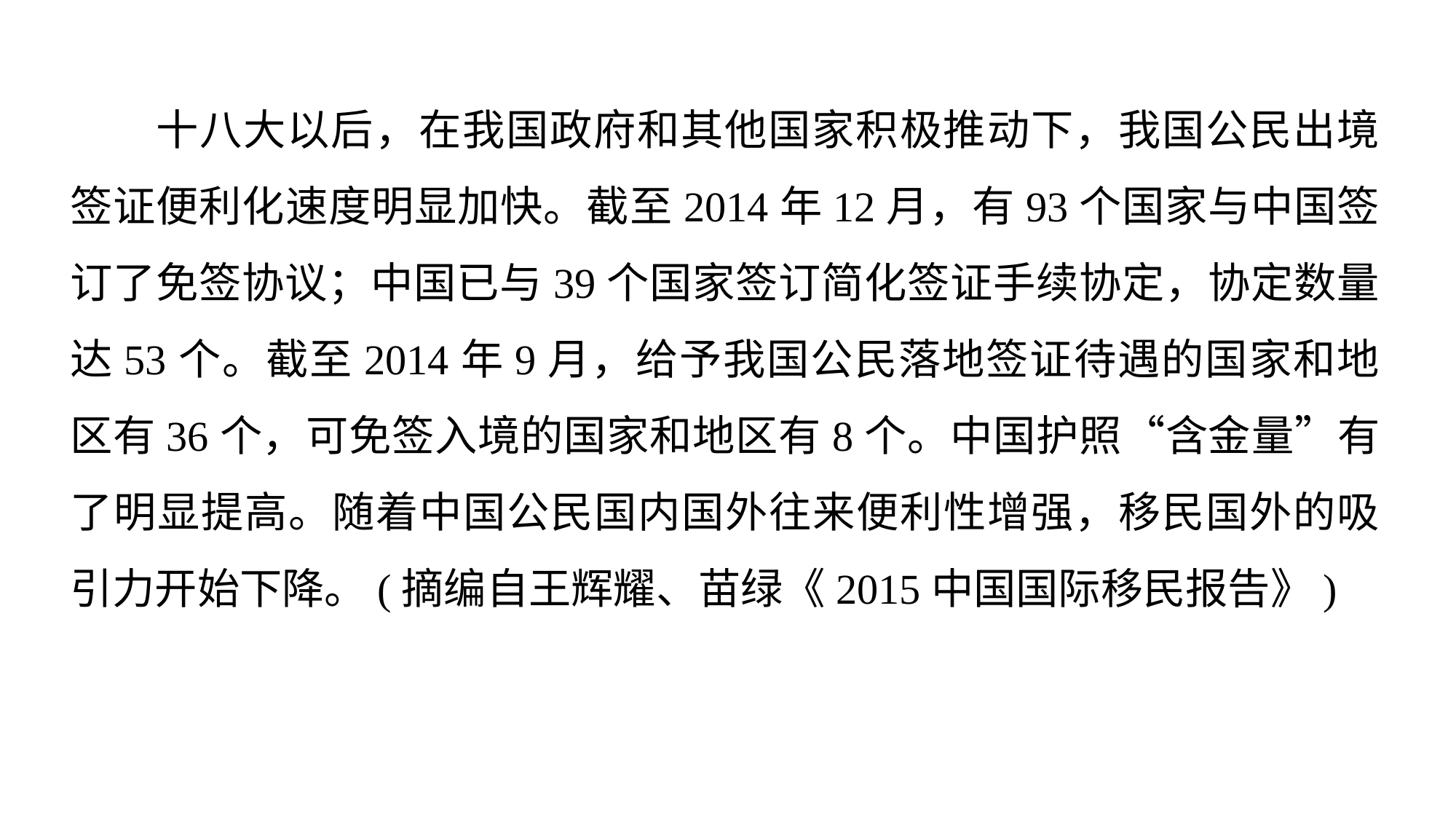

十八大以后，在我国政府和其他国家积极推动下，我国公民出境签证便利化速度明显加快。截至2014年12月，有93个国家与中国签订了免签协议；中国已与39个国家签订简化签证手续协定，协定数量达53个。截至2014年9月，给予我国公民落地签证待遇的国家和地区有36个，可免签入境的国家和地区有8个。中国护照“含金量”有了明显提高。随着中国公民国内国外往来便利性增强，移民国外的吸引力开始下降。(摘编自王辉耀、苗绿《2015中国国际移民报告》)